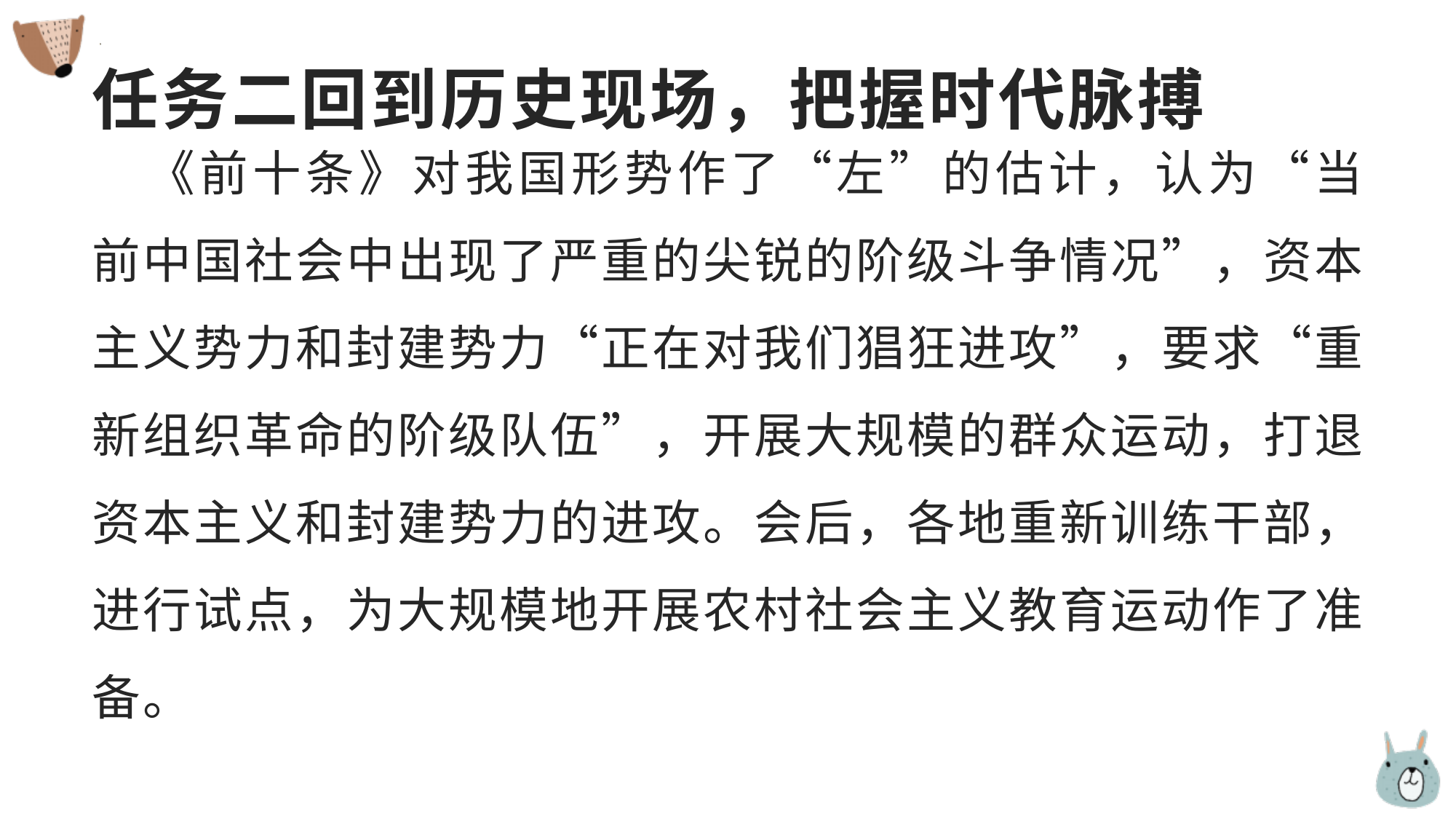

# 任务二回到历史现场，把握时代脉搏
《前十条》对我国形势作了“左”的估计，认为“当前中国社会中出现了严重的尖锐的阶级斗争情况”，资本主义势力和封建势力“正在对我们猖狂进攻”，要求“重新组织革命的阶级队伍”，开展大规模的群众运动，打退资本主义和封建势力的进攻。会后，各地重新训练干部，进行试点，为大规模地开展农村社会主义教育运动作了准备。